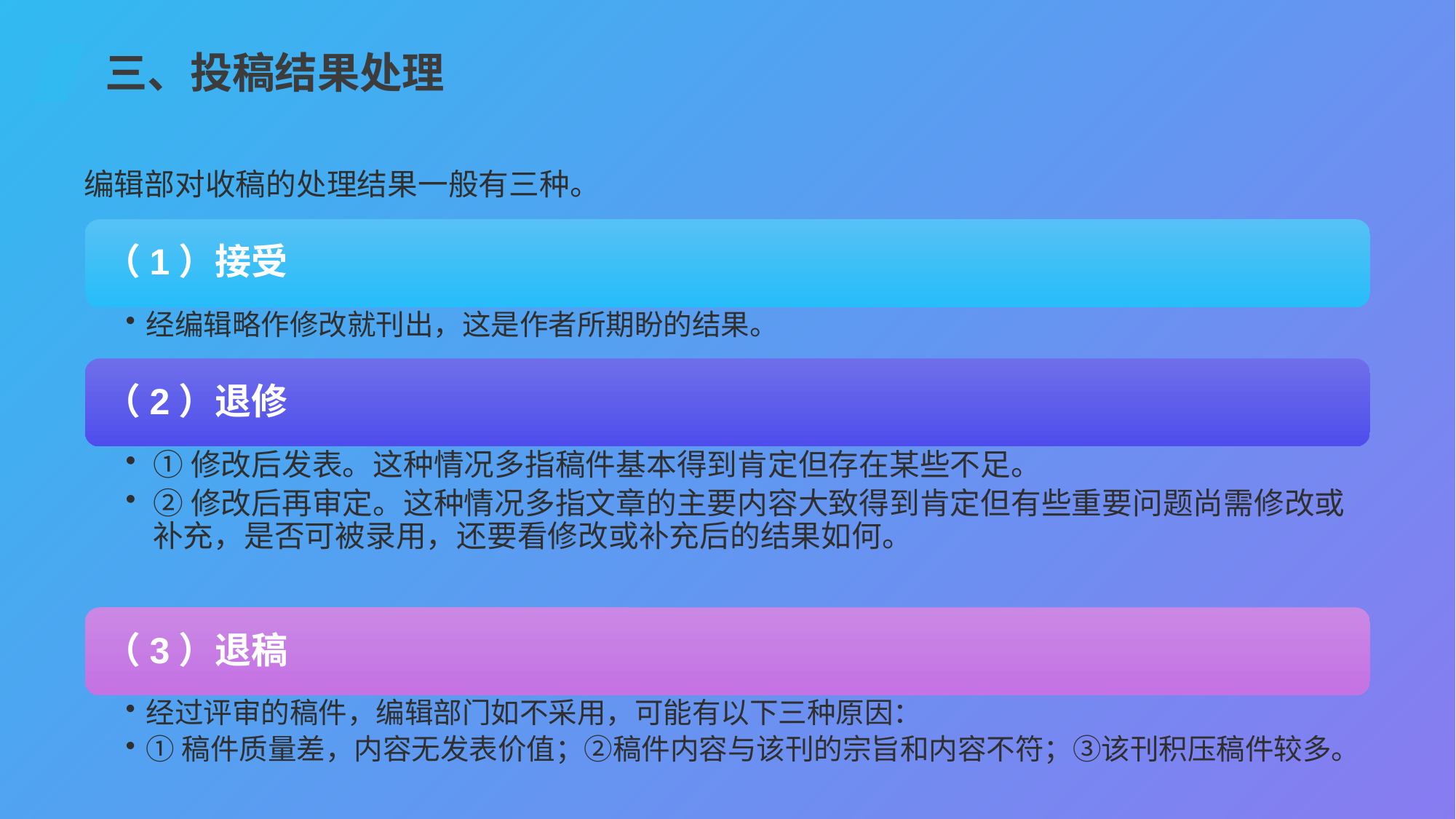

三、投稿结果处理
编辑部对收稿的处理结果一般有三种。
（1）接受
经编辑略作修改就刊出，这是作者所期盼的结果。
（2）退修
①修改后发表。这种情况多指稿件基本得到肯定但存在某些不足。
②修改后再审定。这种情况多指文章的主要内容大致得到肯定但有些重要问题尚需修改或补充，是否可被录用，还要看修改或补充后的结果如何。
（3）退稿
经过评审的稿件，编辑部门如不采用，可能有以下三种原因：
①稿件质量差，内容无发表价值；②稿件内容与该刊的宗旨和内容不符；③该刊积压稿件较多。